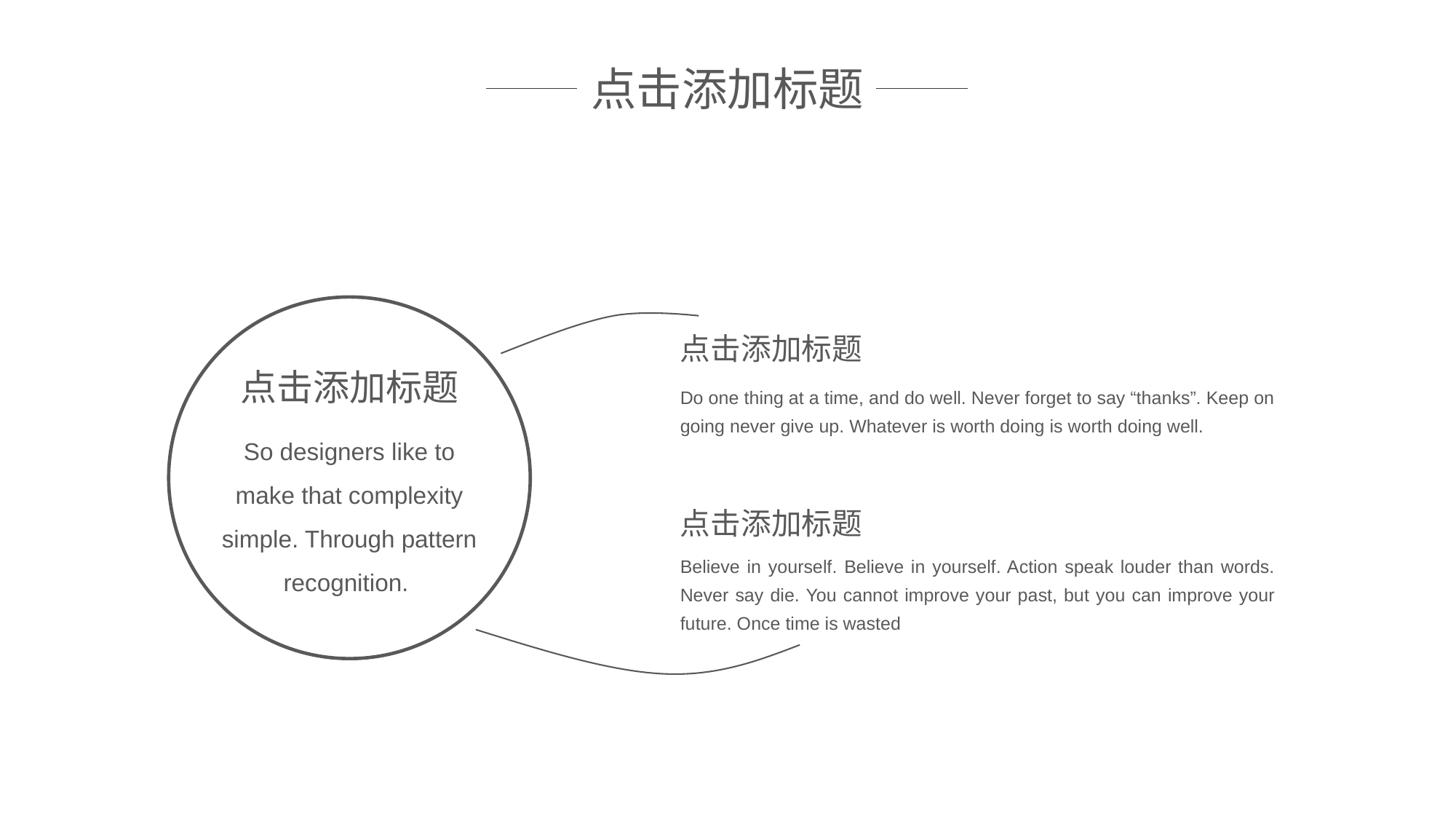

点击添加标题

点击添加标题
点击添加标题
So designers like to make that complexity simple. Through pattern recognition.
Do one thing at a time, and do well. Never forget to say “thanks”. Keep on going never give up. Whatever is worth doing is worth doing well.
点击添加标题
Believe in yourself. Believe in yourself. Action speak louder than words. Never say die. You cannot improve your past, but you can improve your future. Once time is wasted